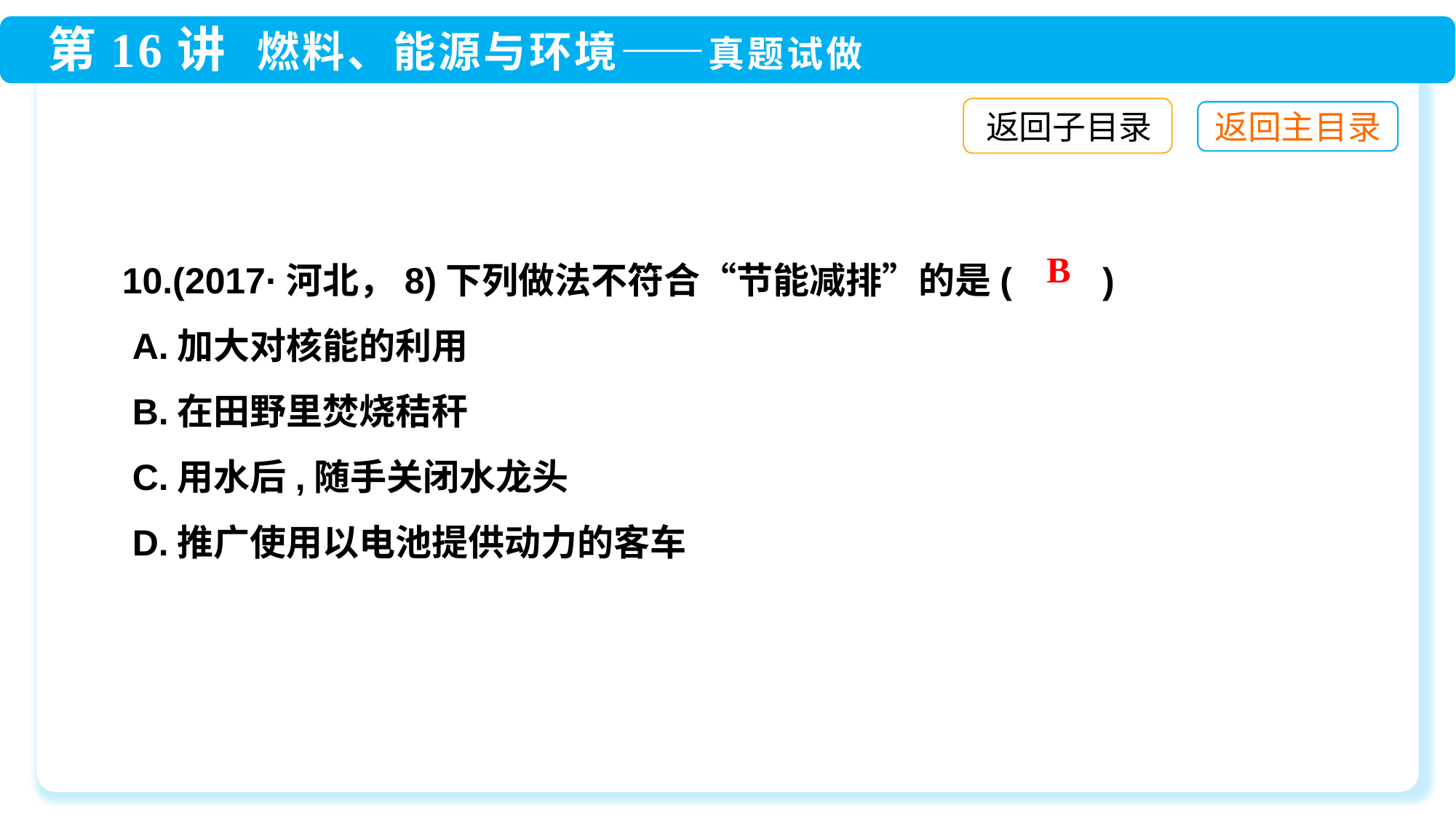

返回子目录

10.(2017·河北，8)下列做法不符合“节能减排”的是(　　)
 A.加大对核能的利用
 B.在田野里焚烧秸秆
 C.用水后,随手关闭水龙头
 D.推广使用以电池提供动力的客车
B